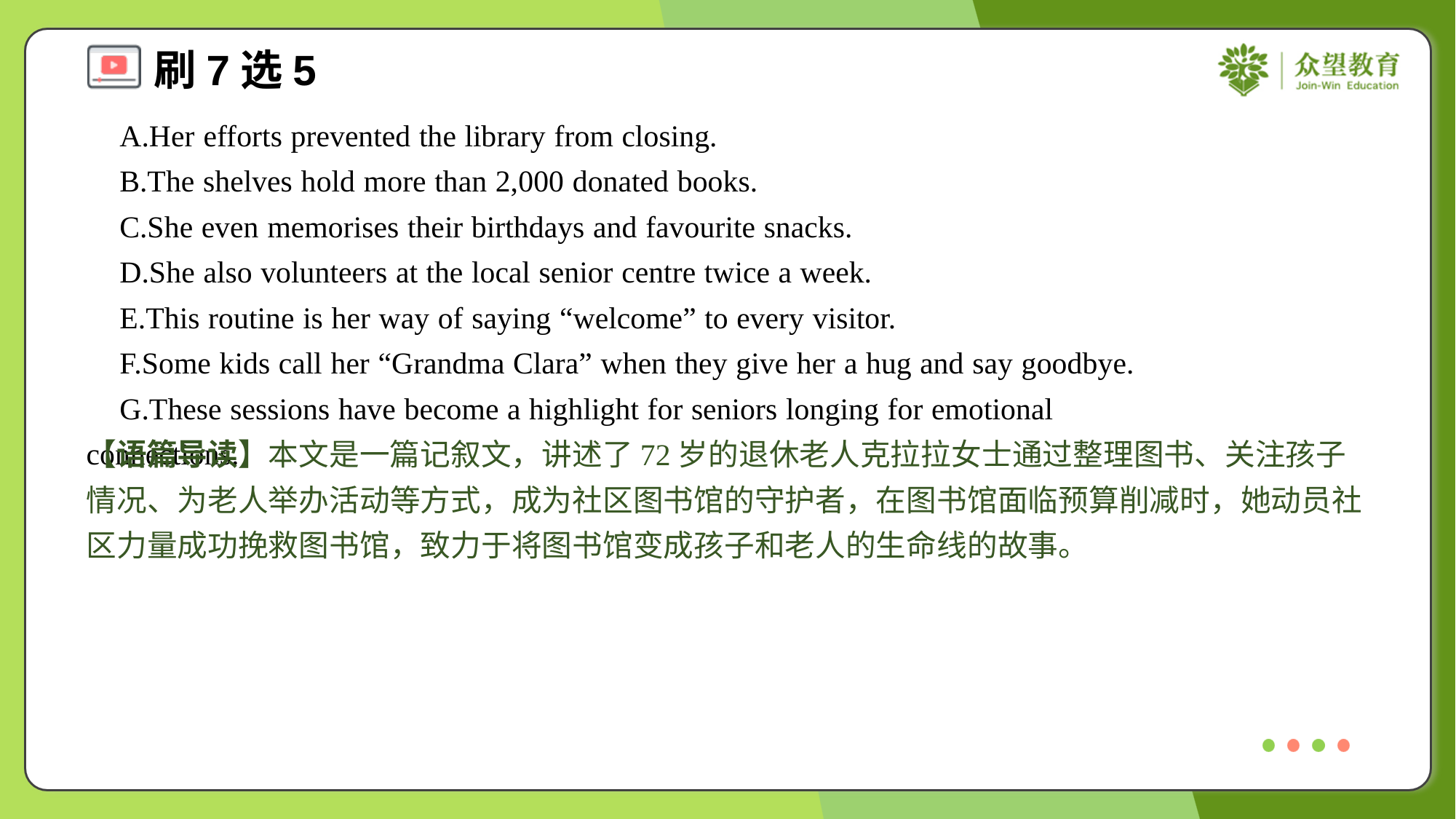

A.Her efforts prevented the library from closing.
    B.The shelves hold more than 2,000 donated books.
    C.She even memorises their birthdays and favourite snacks.
    D.She also volunteers at the local senior centre twice a week.
    E.This routine is her way of saying “welcome” to every visitor.
    F.Some kids call her “Grandma Clara” when they give her a hug and say goodbye.
    G.These sessions have become a highlight for seniors longing for emotional connections.#7
【语篇导读】本文是一篇记叙文，讲述了72岁的退休老人克拉拉女士通过整理图书、关注孩子情况、为老人举办活动等方式，成为社区图书馆的守护者，在图书馆面临预算削减时，她动员社区力量成功挽救图书馆，致力于将图书馆变成孩子和老人的生命线的故事。